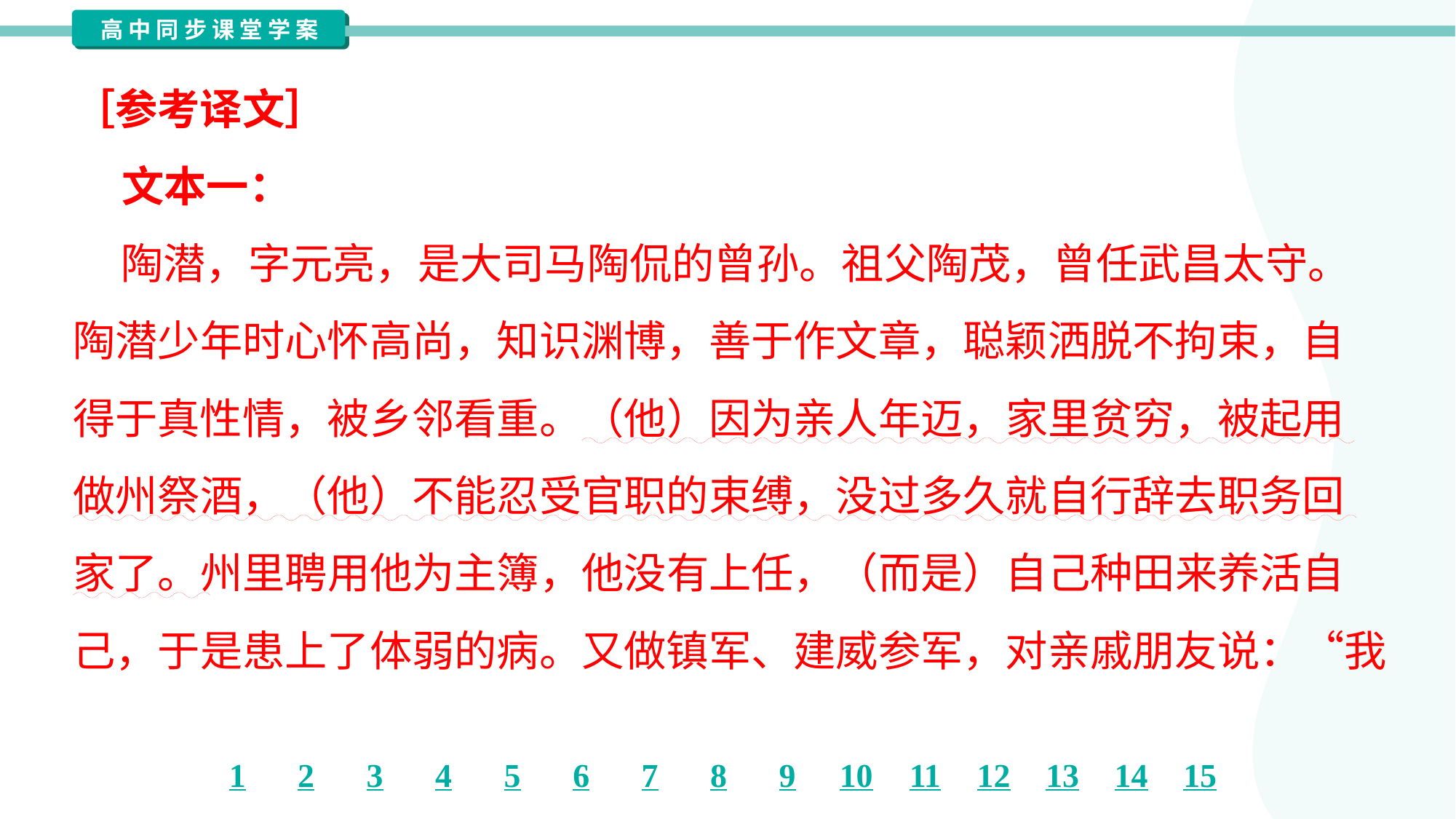

［参考译文］
    文本一：
    陶潜，字元亮，是大司马陶侃的曾孙。祖父陶茂，曾任武昌太守。
陶潜少年时心怀高尚，知识渊博，善于作文章，聪颖洒脱不拘束，自
得于真性情，被乡邻看重。（他）因为亲人年迈，家里贫穷，被起用
做州祭酒，（他）不能忍受官职的束缚，没过多久就自行辞去职务回
家了。州里聘用他为主簿，他没有上任，（而是）自己种田来养活自
己，于是患上了体弱的病。又做镇军、建威参军，对亲戚朋友说：“我